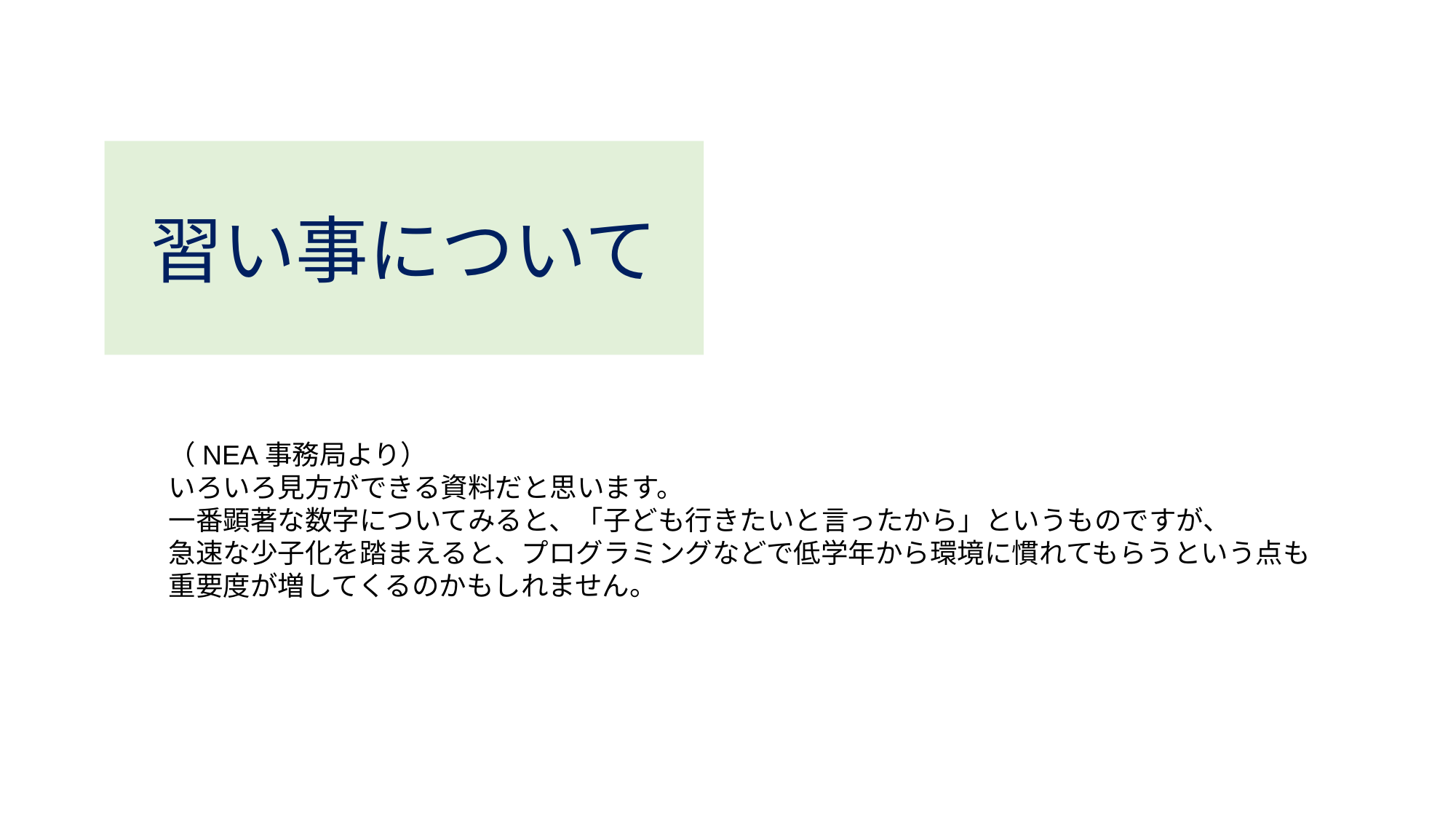

習い事について
（NEA事務局より）
いろいろ見方ができる資料だと思います。
一番顕著な数字についてみると、「子ども行きたいと言ったから」というものですが、
急速な少子化を踏まえると、プログラミングなどで低学年から環境に慣れてもらうという点も重要度が増してくるのかもしれません。